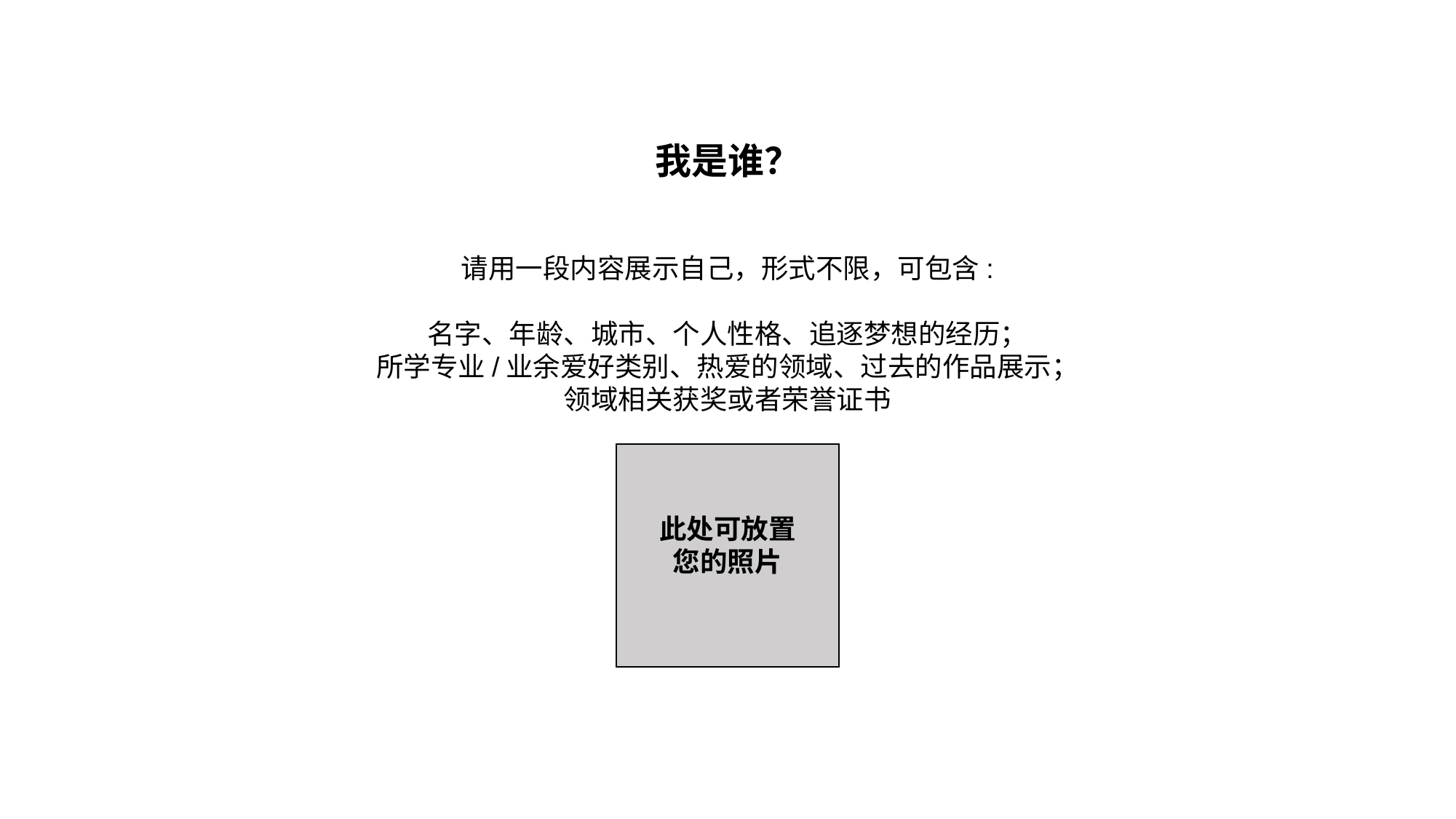

我是谁？
请用一段内容展示自己，形式不限，可包含:

名字、年龄、城市、个人性格、追逐梦想的经历；
所学专业/业余爱好类别、热爱的领域、过去的作品展示；
领域相关获奖或者荣誉证书

此处可放置您的照片